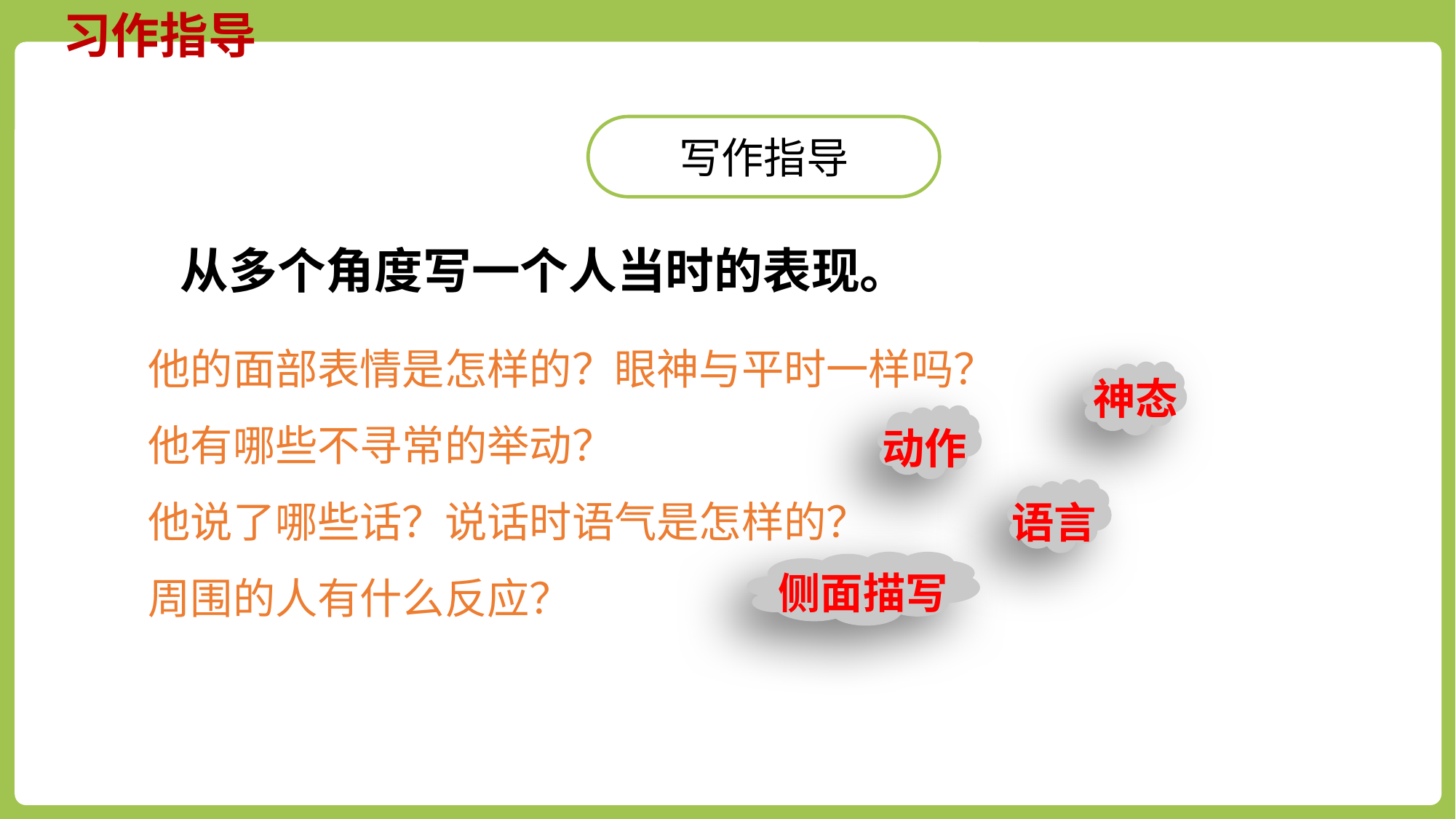

习作指导
写作指导
从多个角度写一个人当时的表现。
他的面部表情是怎样的？眼神与平时一样吗？
他有哪些不寻常的举动？
他说了哪些话？说话时语气是怎样的？
周围的人有什么反应？

神态

动作

语言

侧面描写